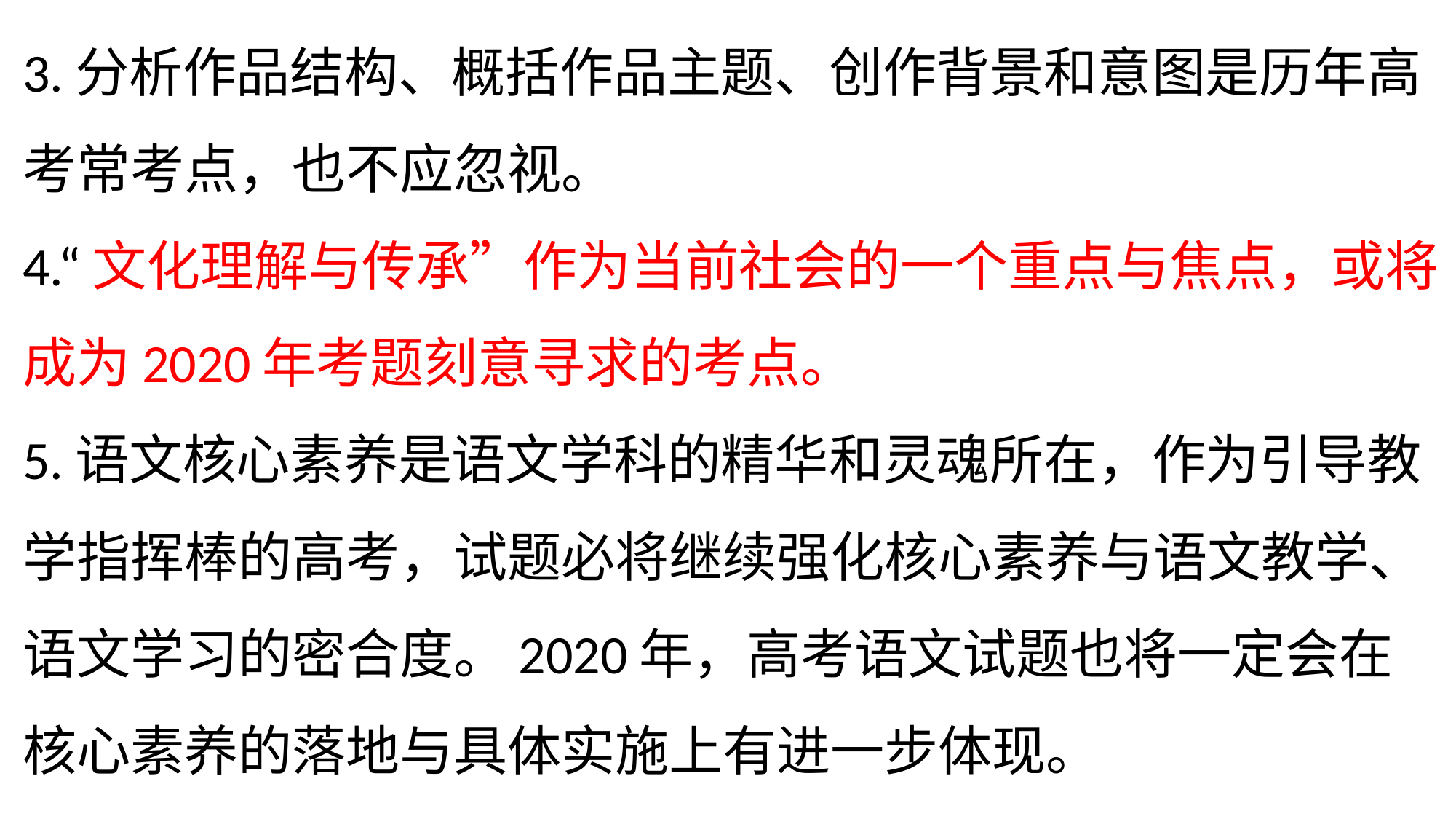

3.分析作品结构、概括作品主题、创作背景和意图是历年高考常考点，也不应忽视。
4.“文化理解与传承”作为当前社会的一个重点与焦点，或将成为2020年考题刻意寻求的考点。
5.语文核心素养是语文学科的精华和灵魂所在，作为引导教学指挥棒的高考，试题必将继续强化核心素养与语文教学、语文学习的密合度。2020年，高考语文试题也将一定会在核心素养的落地与具体实施上有进一步体现。